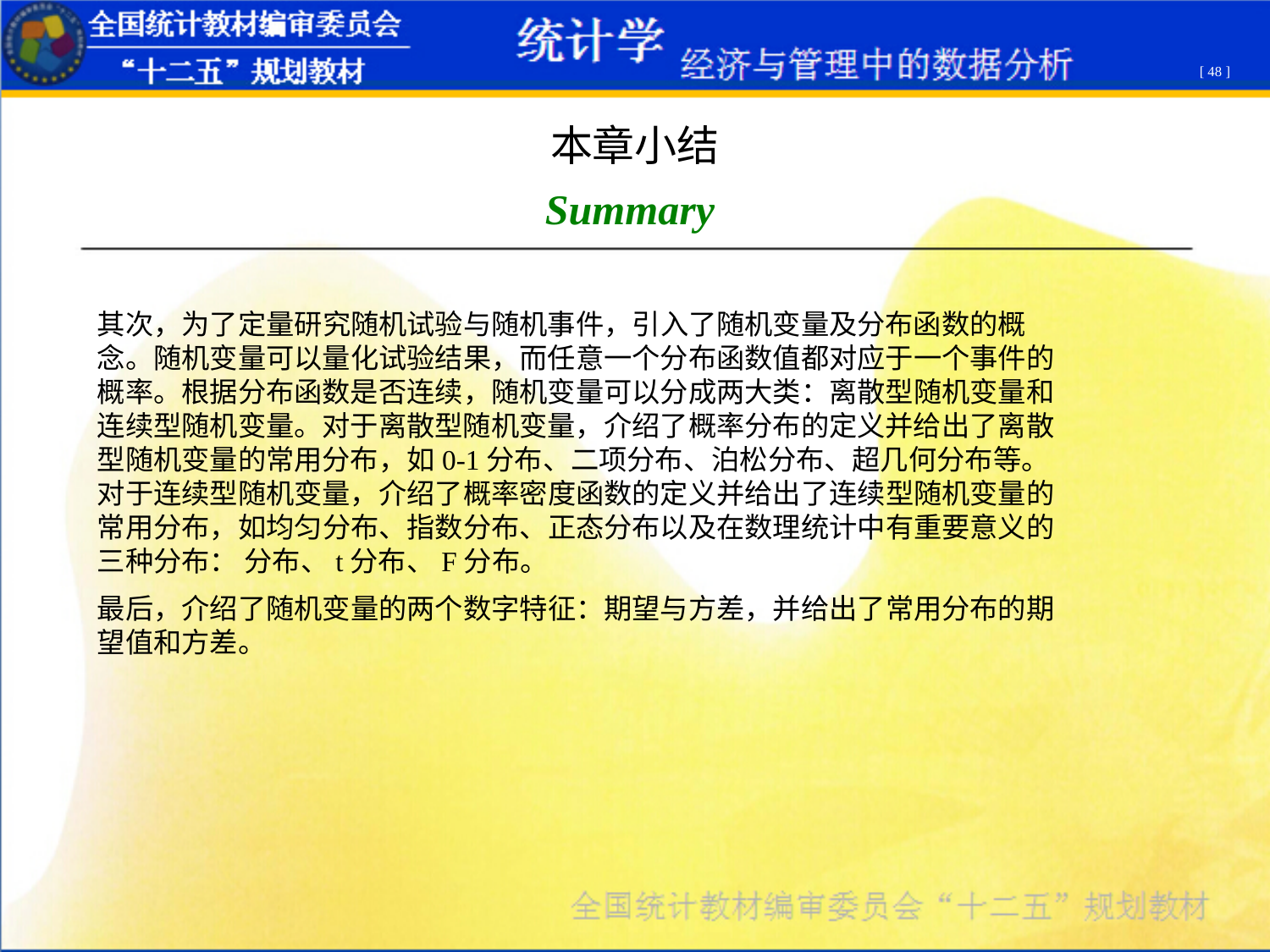

[ 48 ]
本章小结
Summary
其次，为了定量研究随机试验与随机事件，引入了随机变量及分布函数的概念。随机变量可以量化试验结果，而任意一个分布函数值都对应于一个事件的概率。根据分布函数是否连续，随机变量可以分成两大类：离散型随机变量和连续型随机变量。对于离散型随机变量，介绍了概率分布的定义并给出了离散型随机变量的常用分布，如0-1分布、二项分布、泊松分布、超几何分布等。对于连续型随机变量，介绍了概率密度函数的定义并给出了连续型随机变量的常用分布，如均匀分布、指数分布、正态分布以及在数理统计中有重要意义的三种分布： 分布、t分布、F分布。
最后，介绍了随机变量的两个数字特征：期望与方差，并给出了常用分布的期望值和方差。